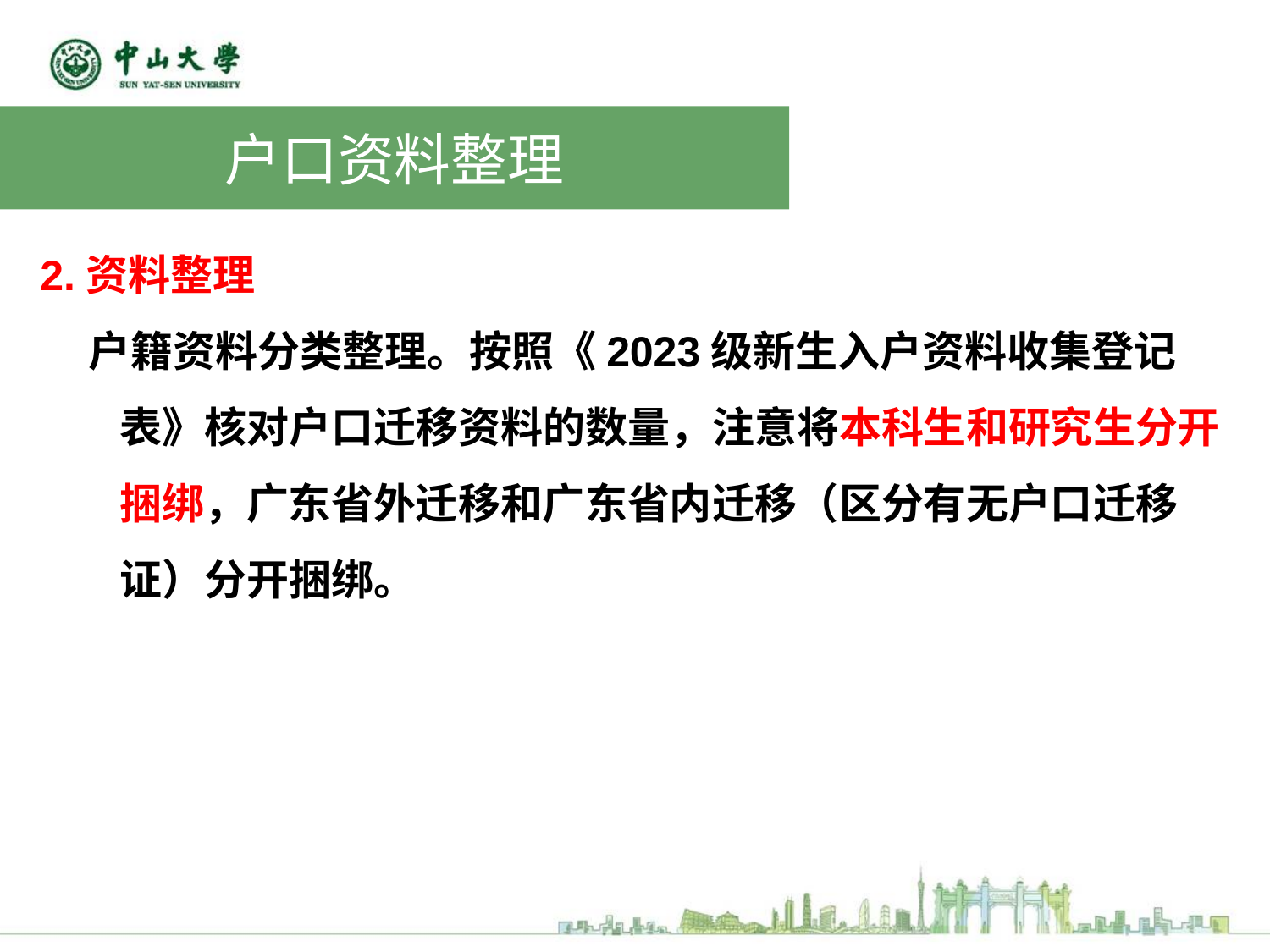

户口资料整理
2.资料整理
    户籍资料分类整理。按照《2023级新生入户资料收集登记表》核对户口迁移资料的数量，注意将本科生和研究生分开捆绑，广东省外迁移和广东省内迁移（区分有无户口迁移证）分开捆绑。